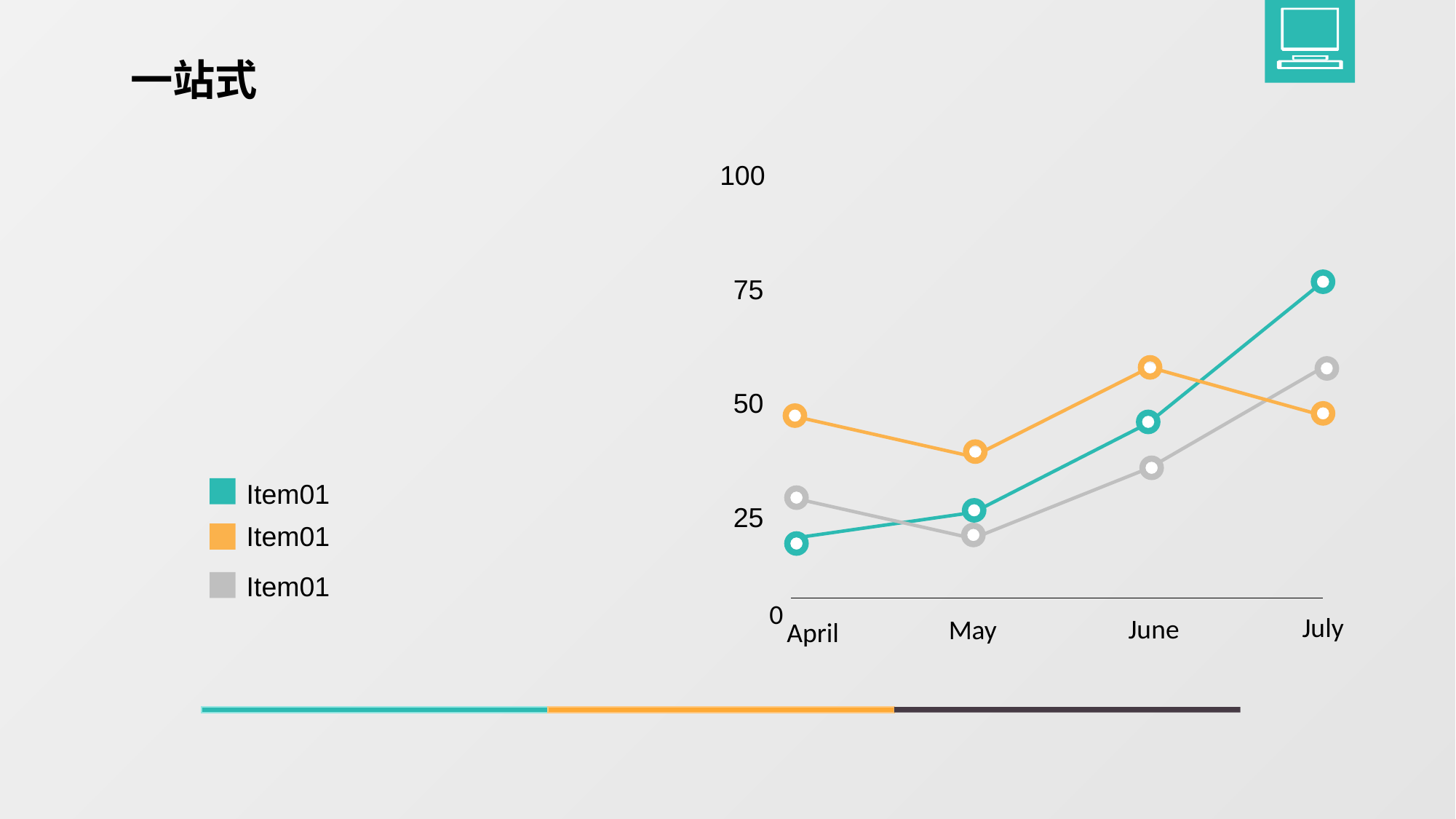

一站式
100
75

50
Item01

25
Item01

Item01

0
July
June
May
April